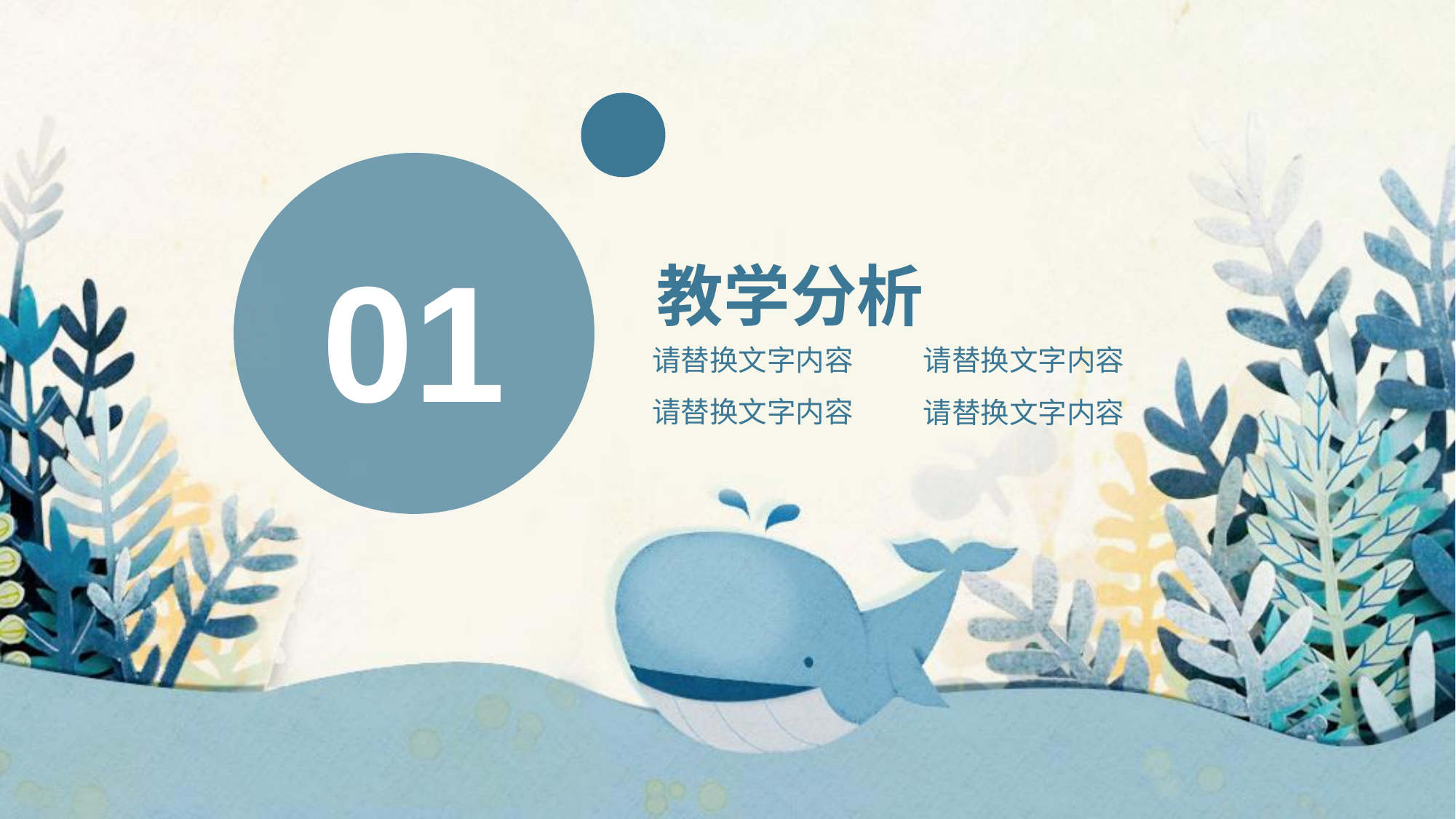

教学分析
01
请替换文字内容
请替换文字内容
请替换文字内容
请替换文字内容